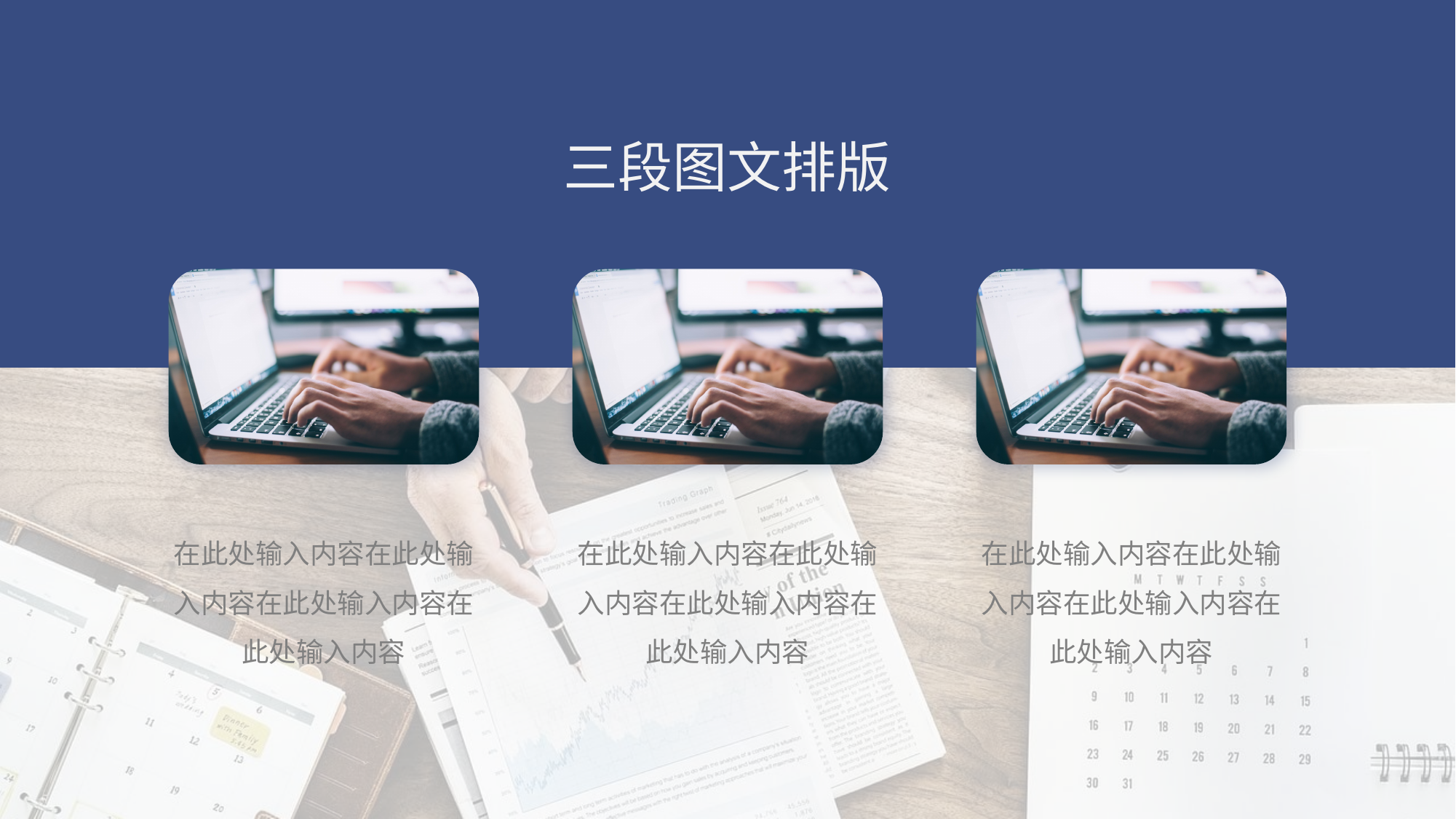

三段图文排版

在此处输入内容在此处输入内容在此处输入内容在此处输入内容
在此处输入内容在此处输入内容在此处输入内容在此处输入内容
在此处输入内容在此处输入内容在此处输入内容在此处输入内容